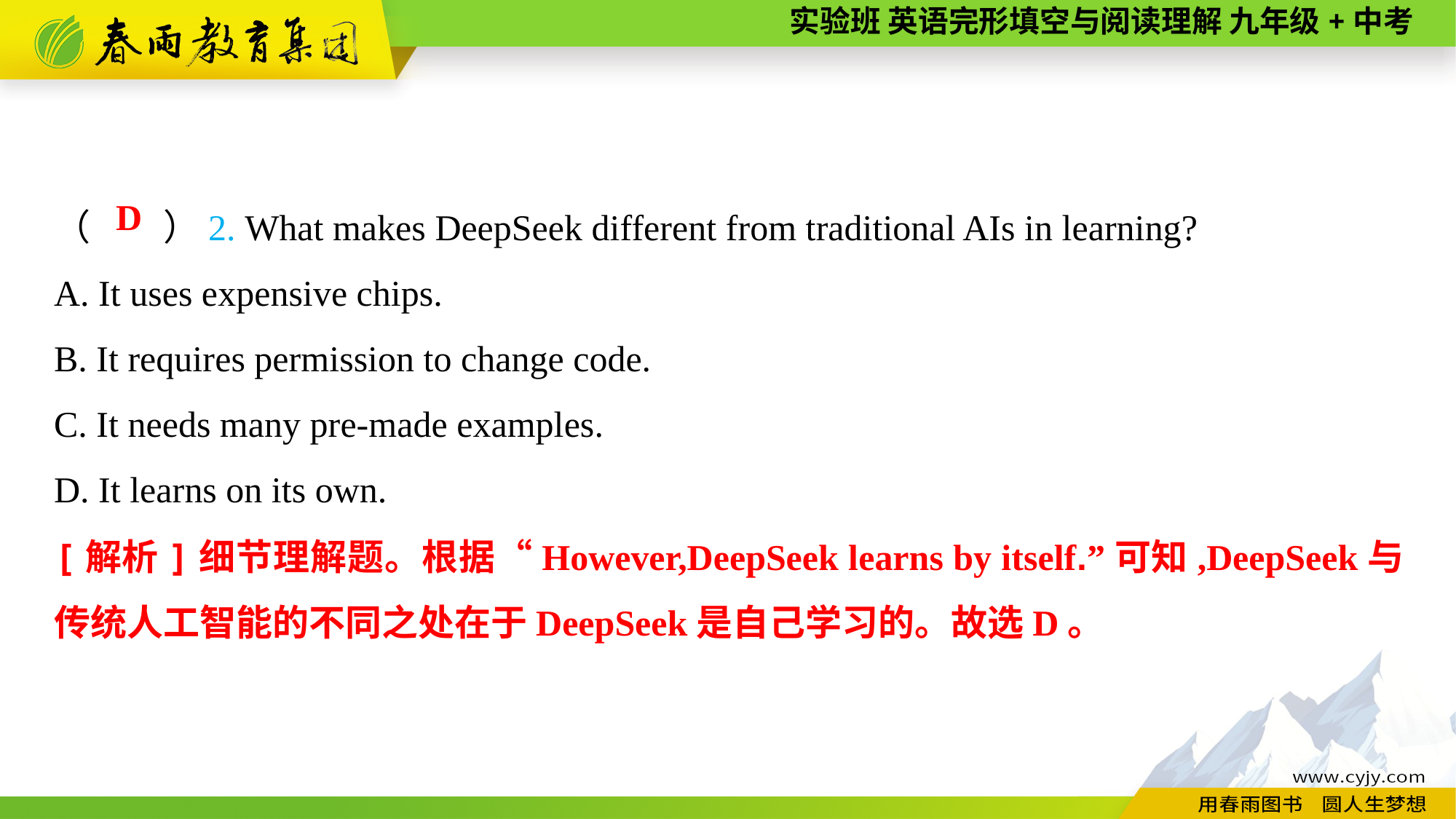

（　　）2. What makes DeepSeek different from traditional AIs in learning?
A. It uses expensive chips.
B. It requires permission to change code.
C. It needs many pre-made examples.
D. It learns on its own.
D
[解析]细节理解题。根据“However,DeepSeek learns by itself.”可知,DeepSeek与传统人工智能的不同之处在于DeepSeek是自己学习的。故选D。